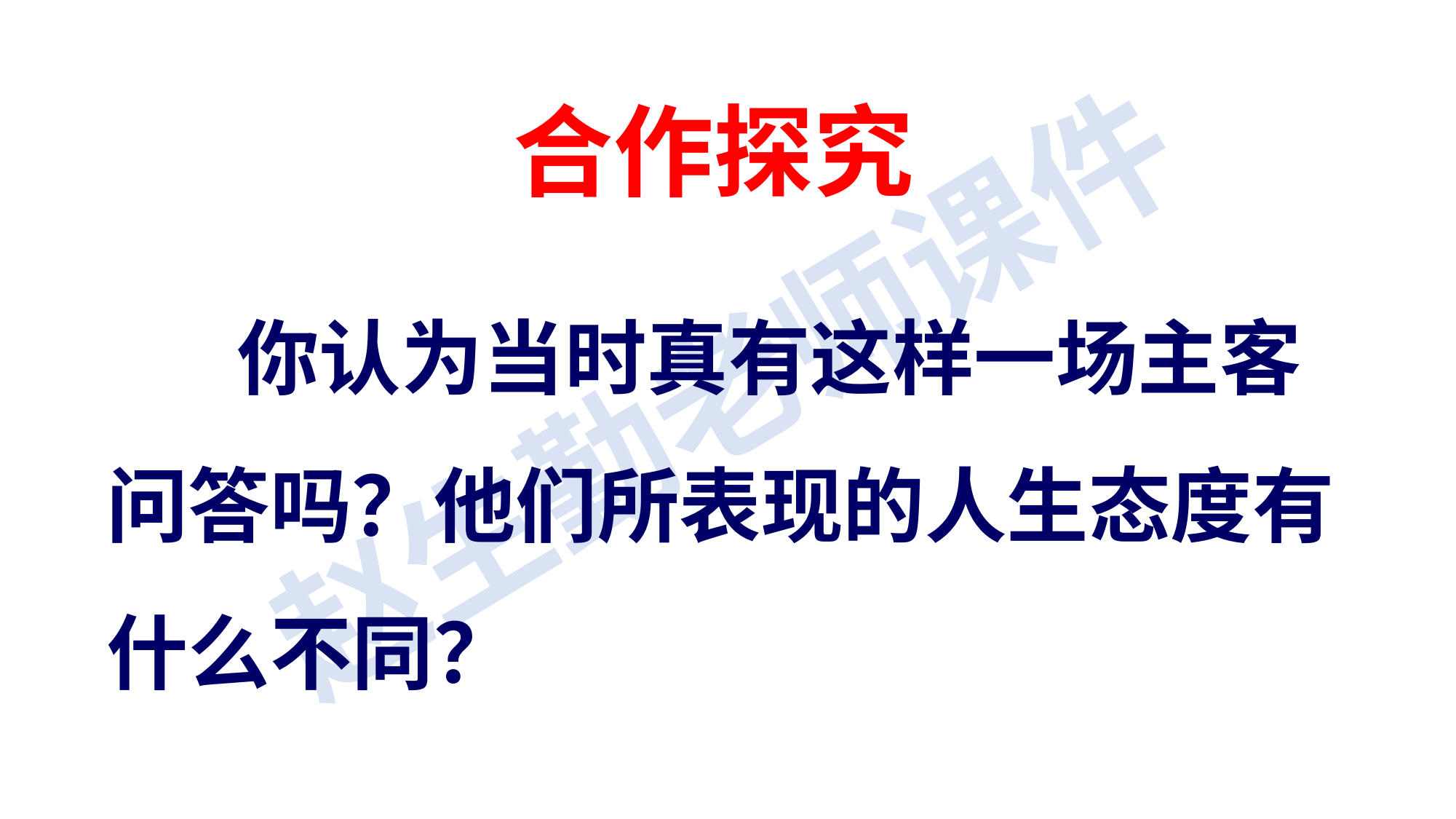

合作探究
      你认为当时真有这样一场主客问答吗？他们所表现的人生态度有什么不同？